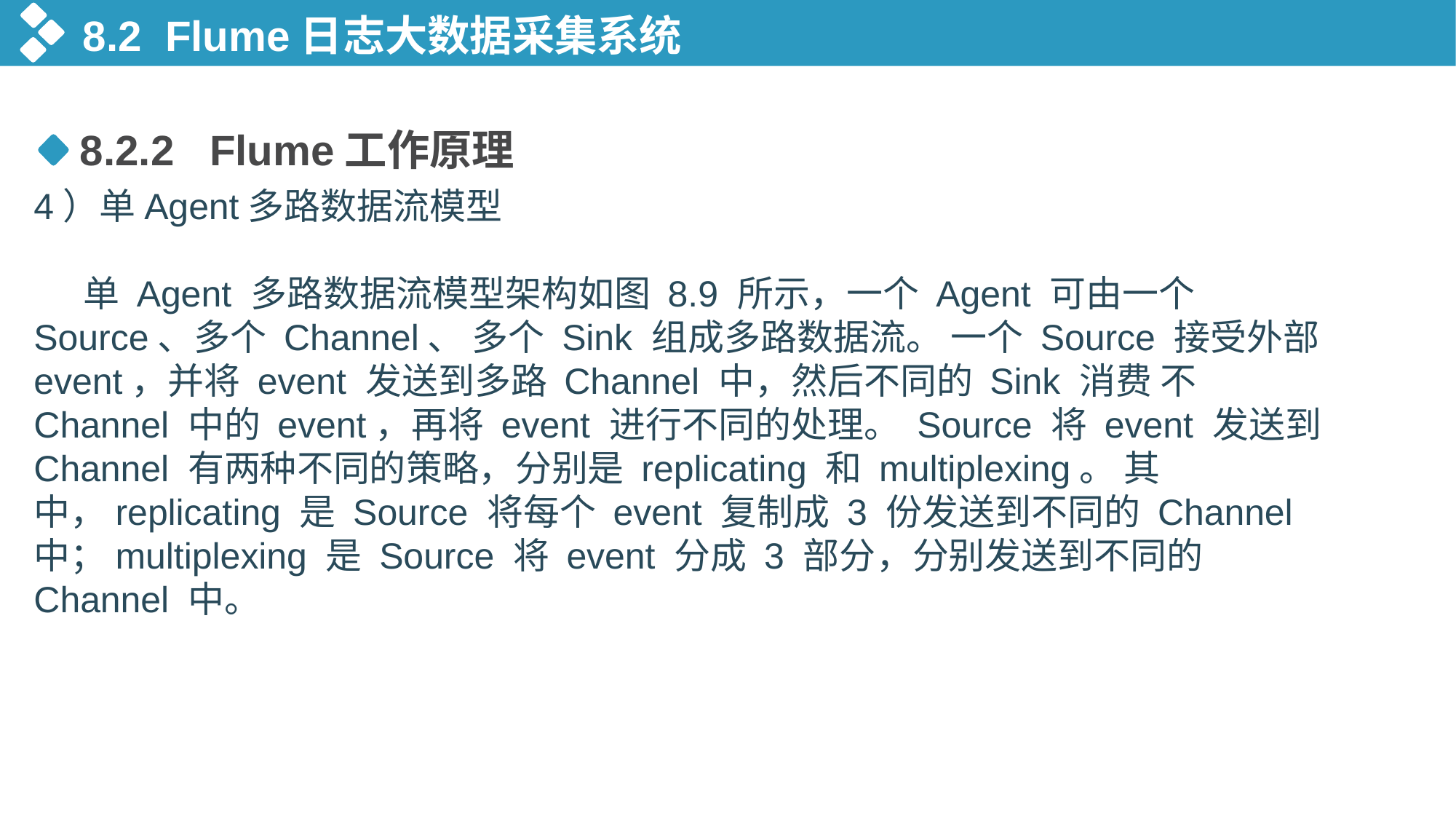

8.2  Flume日志大数据采集系统

8.2.2   Flume工作原理

4）单Agent多路数据流模型

     单 Agent 多路数据流模型架构如图 8.9 所示，一个 Agent 可由一个 Source、多个 Channel、 多个 Sink 组成多路数据流。 一个 Source 接受外部 event，并将 event 发送到多路 Channel 中，然后不同的 Sink 消费 不 Channel 中的 event，再将 event 进行不同的处理。 Source 将 event 发送到 Channel 有两种不同的策略，分别是 replicating 和 multiplexing。 其中，replicating 是 Source 将每个 event 复制成 3 份发送到不同的 Channel 中；multiplexing 是 Source 将 event 分成 3 部分，分别发送到不同的 Channel 中。